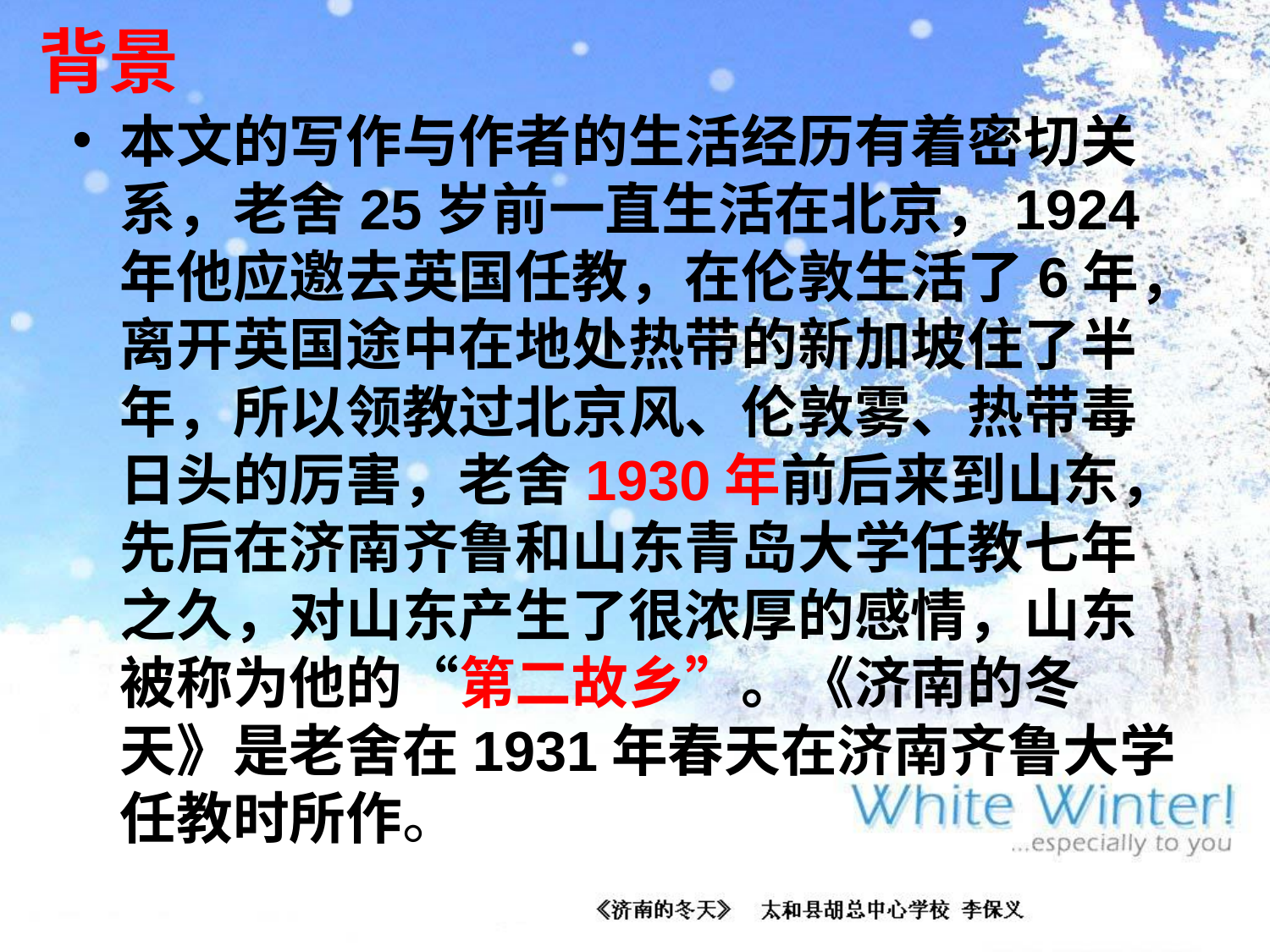

# 背景
本文的写作与作者的生活经历有着密切关系，老舍25岁前一直生活在北京，1924年他应邀去英国任教，在伦敦生活了6年，离开英国途中在地处热带的新加坡住了半年，所以领教过北京风、伦敦雾、热带毒日头的厉害，老舍1930年前后来到山东，先后在济南齐鲁和山东青岛大学任教七年之久，对山东产生了很浓厚的感情，山东被称为他的“第二故乡”。《济南的冬天》是老舍在1931年春天在济南齐鲁大学任教时所作。